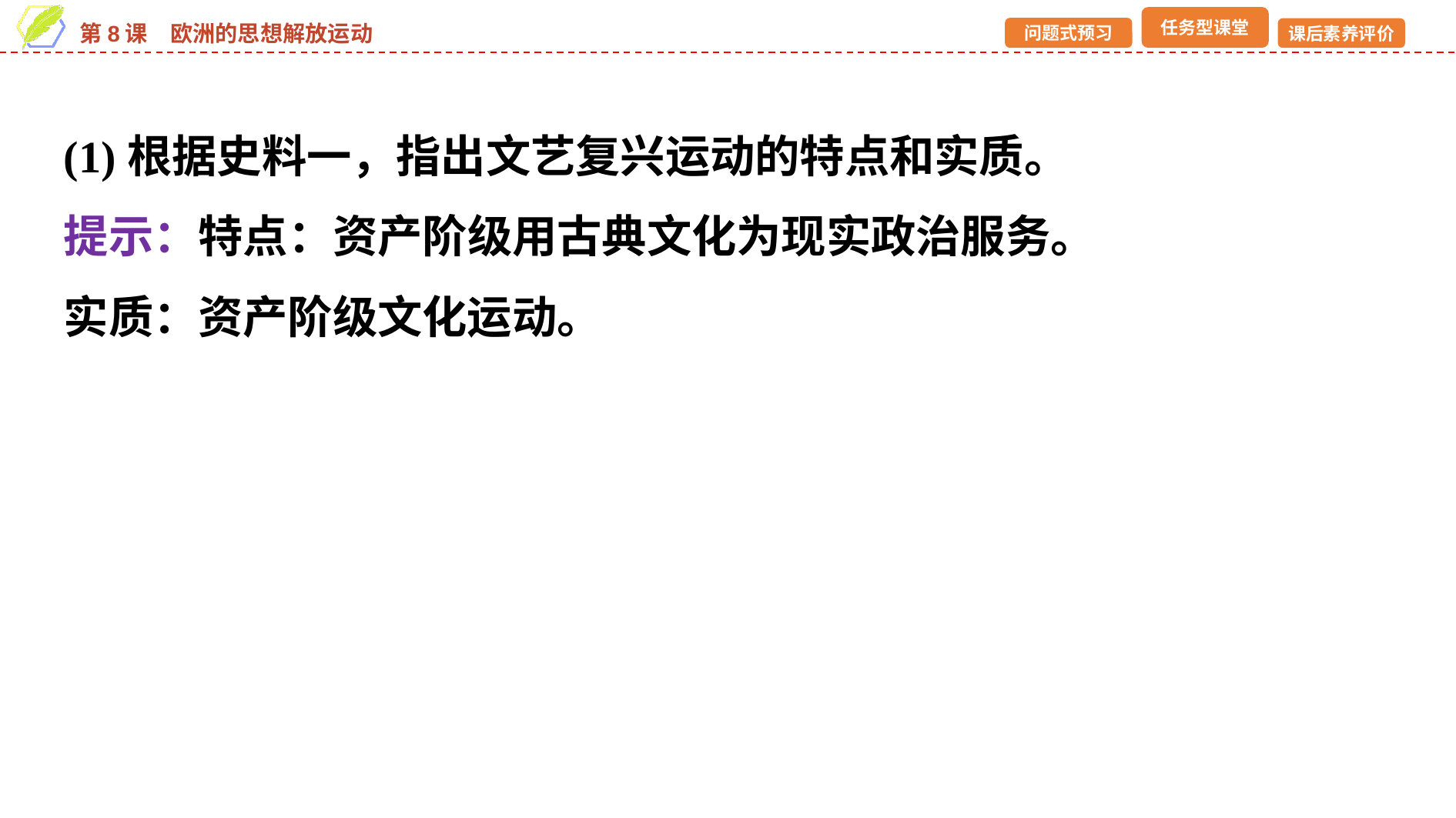

(1)根据史料一，指出文艺复兴运动的特点和实质。
提示：特点：资产阶级用古典文化为现实政治服务。
实质：资产阶级文化运动。